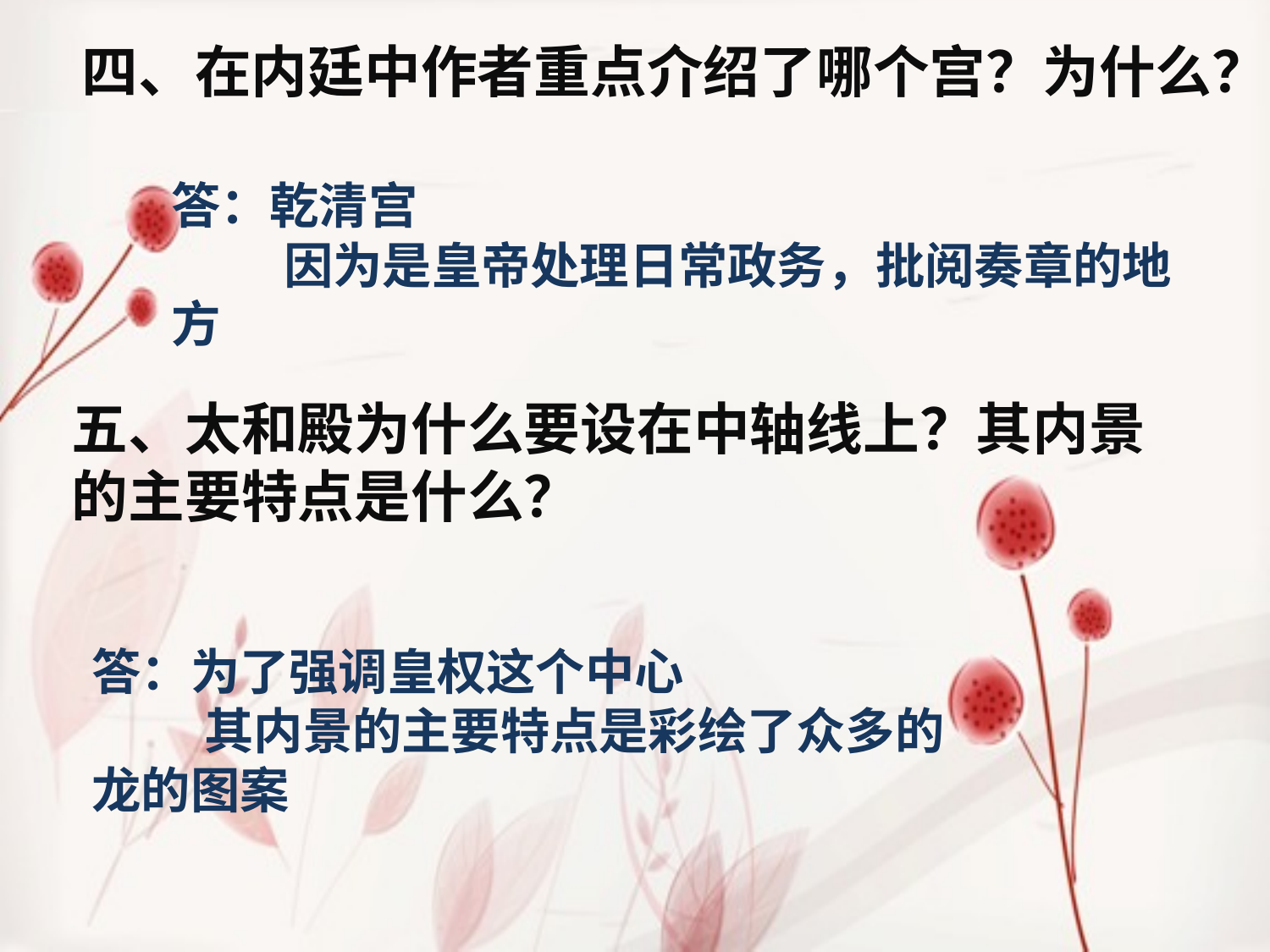

四、在内廷中作者重点介绍了哪个宫？为什么？
答：乾清宫
         因为是皇帝处理日常政务，批阅奏章的地方
五、太和殿为什么要设在中轴线上？其内景的主要特点是什么？
答：为了强调皇权这个中心
         其内景的主要特点是彩绘了众多的龙的图案